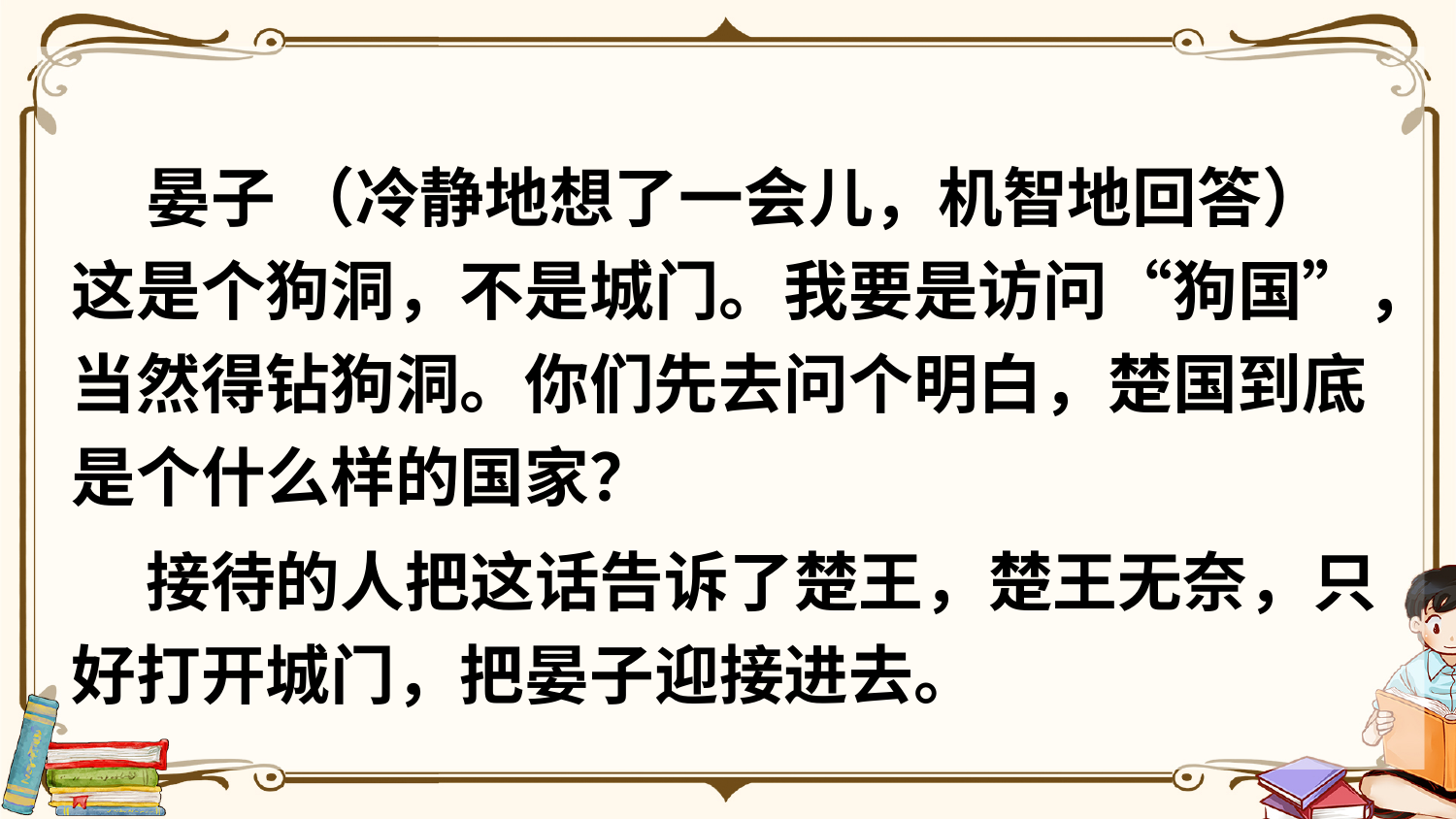

晏子 （冷静地想了一会儿，机智地回答）这是个狗洞，不是城门。我要是访问“狗国”，当然得钻狗洞。你们先去问个明白，楚国到底是个什么样的国家？
    接待的人把这话告诉了楚王，楚王无奈，只好打开城门，把晏子迎接进去。